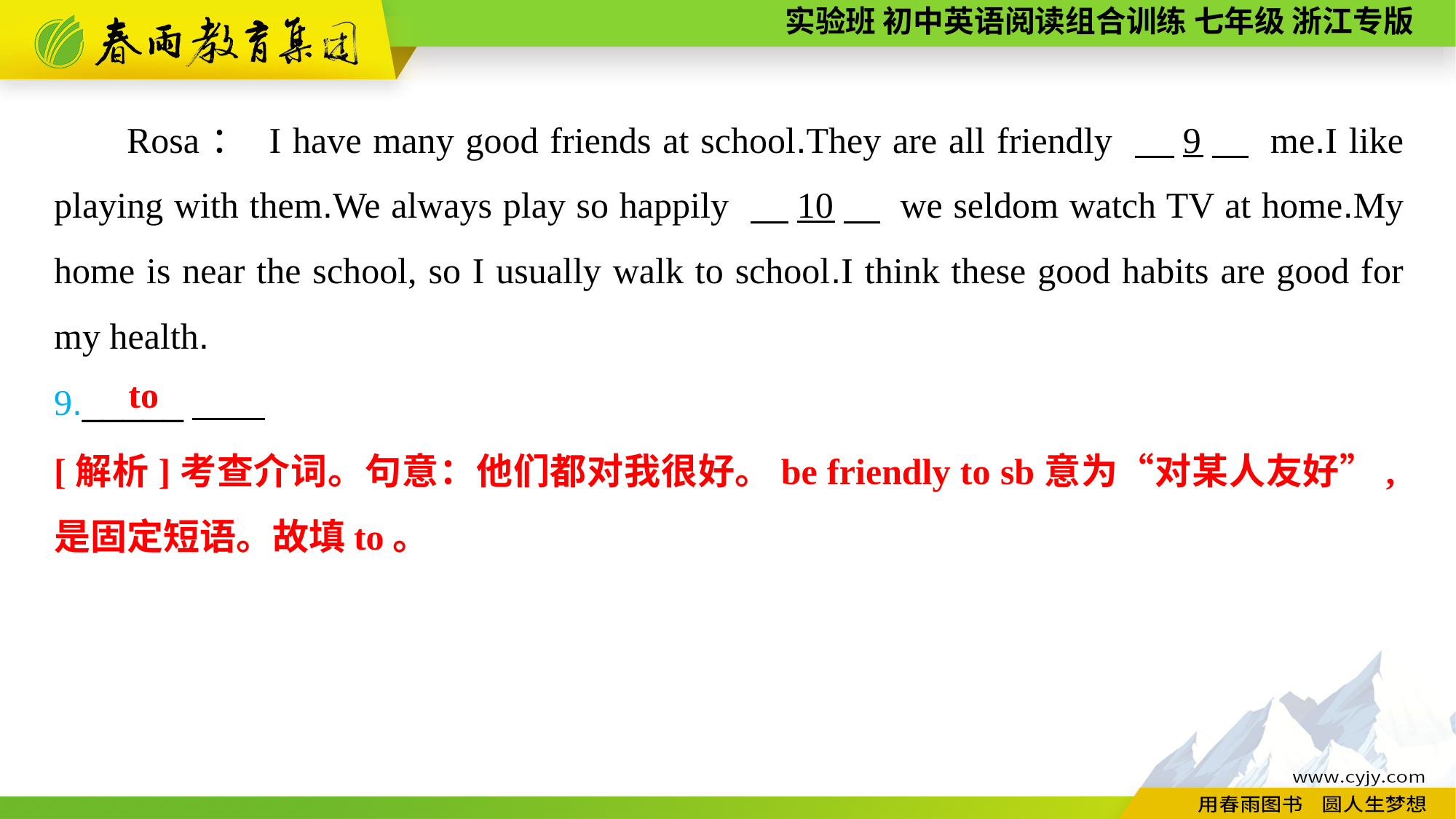

Rosa： I have many good friends at school.They are all friendly 　9　 me.I like playing with them.We always play so happily 　10　 we seldom watch TV at home.My home is near the school, so I usually walk to school.I think these good habits are good for my health.
9._____
to
[解析]考查介词。句意：他们都对我很好。be friendly to sb意为“对某人友好”,是固定短语。故填to。